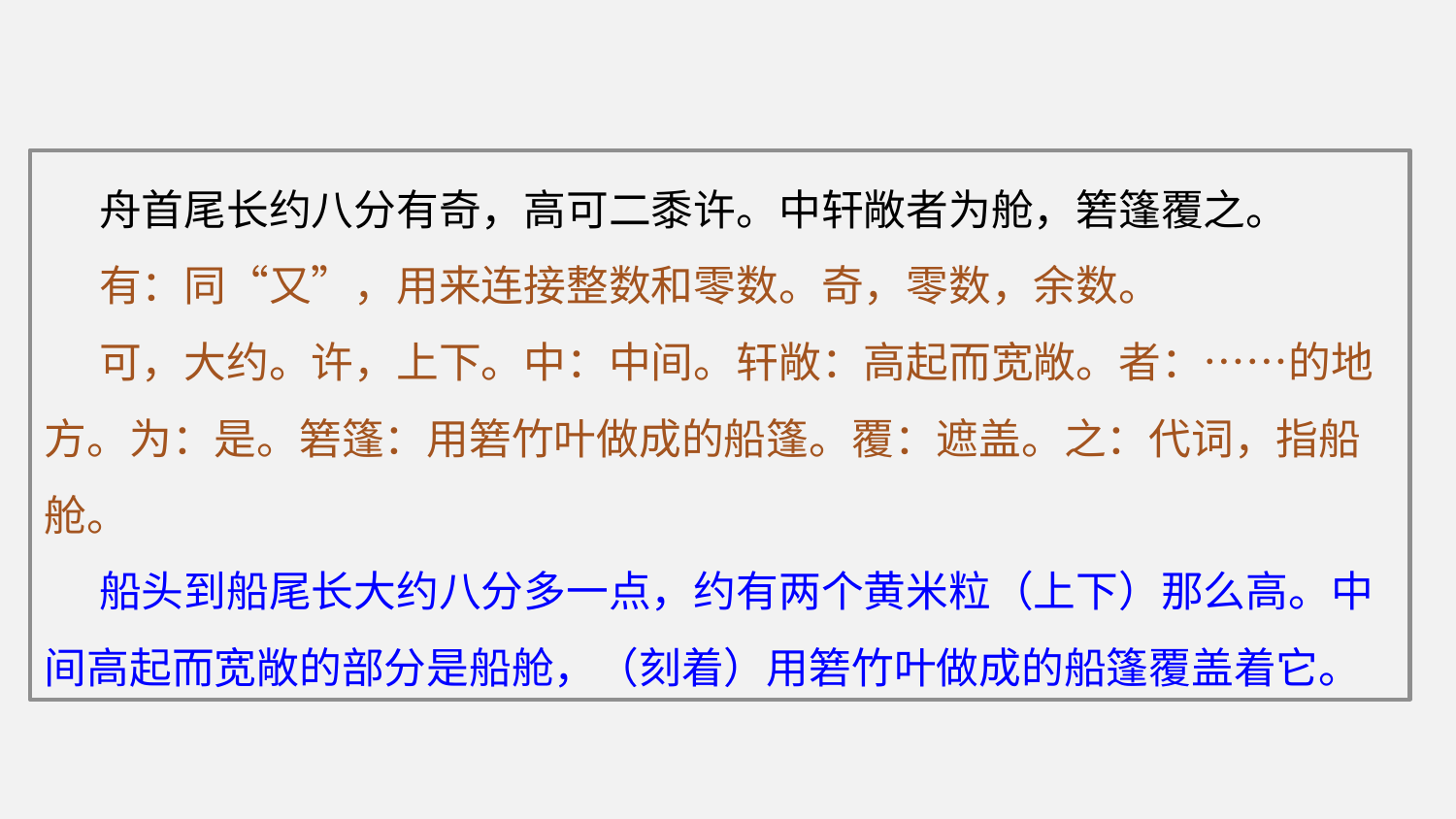

舟首尾长约八分有奇，高可二黍许。中轩敞者为舱，箬篷覆之。
有：同“又”，用来连接整数和零数。奇，零数，余数。
可，大约。许，上下。中：中间。轩敞：高起而宽敞。者：……的地方。为：是。箬篷：用箬竹叶做成的船篷。覆：遮盖。之：代词，指船舱。
船头到船尾长大约八分多一点，约有两个黄米粒（上下）那么高。中间高起而宽敞的部分是船舱，（刻着）用箬竹叶做成的船篷覆盖着它。